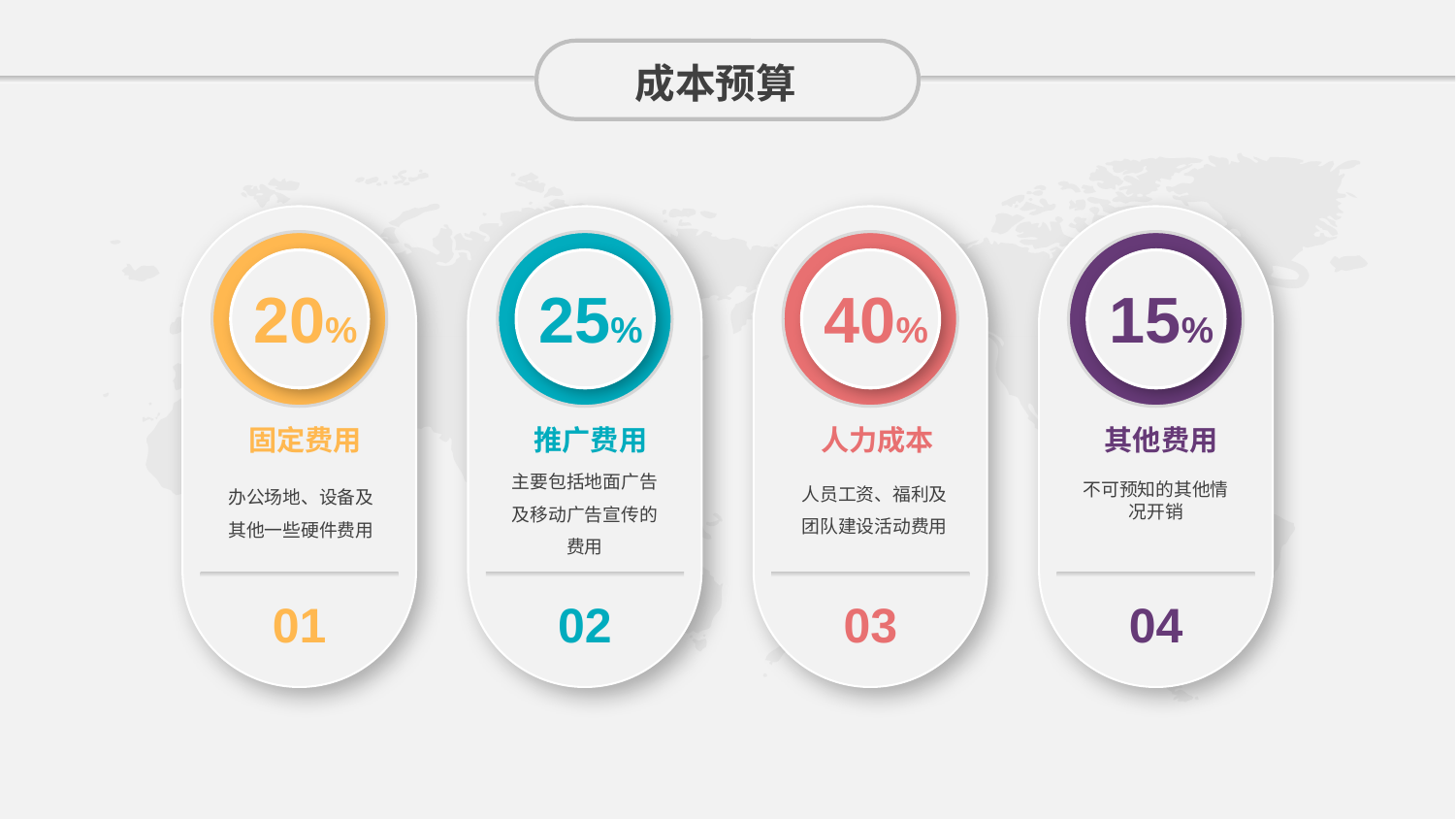

成本预算

20%
25%
40%
15%
推广费用
主要包括地面广告及移动广告宣传的费用
其他费用
不可预知的其他情况开销
固定费用
办公场地、设备及其他一些硬件费用
人力成本
人员工资、福利及团队建设活动费用

01
02
03
04